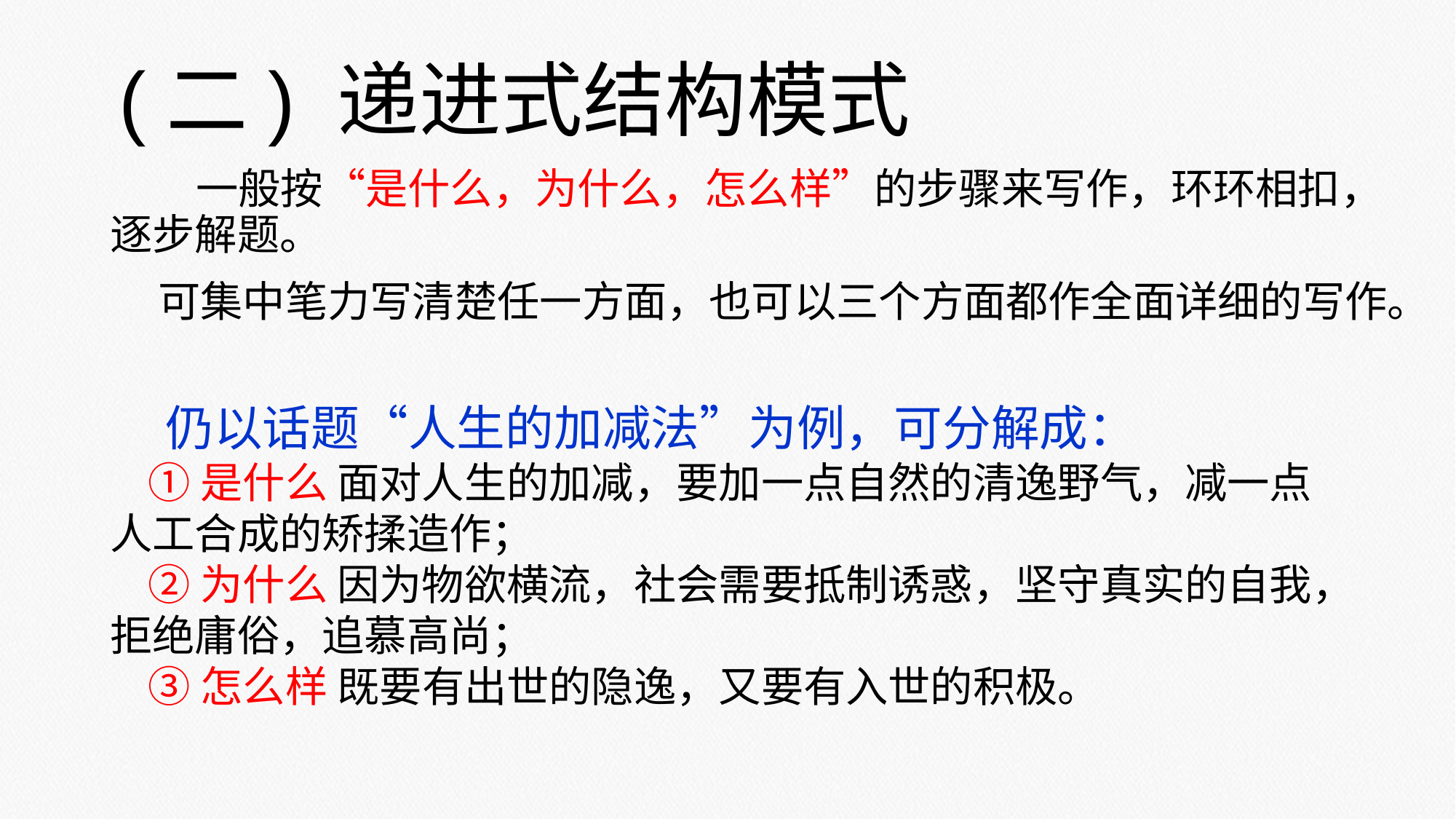

(二) 递进式结构模式
        一般按“是什么，为什么，怎么样”的步骤来写作，环环相扣，逐步解题。
    可集中笔力写清楚任一方面，也可以三个方面都作全面详细的写作。

    仍以话题“人生的加减法”为例，可分解成：
    ①是什么 面对人生的加减，要加一点自然的清逸野气，减一点人工合成的矫揉造作；
    ②为什么 因为物欲横流，社会需要抵制诱惑，坚守真实的自我，拒绝庸俗，追慕高尚；
    ③怎么样 既要有出世的隐逸，又要有入世的积极。